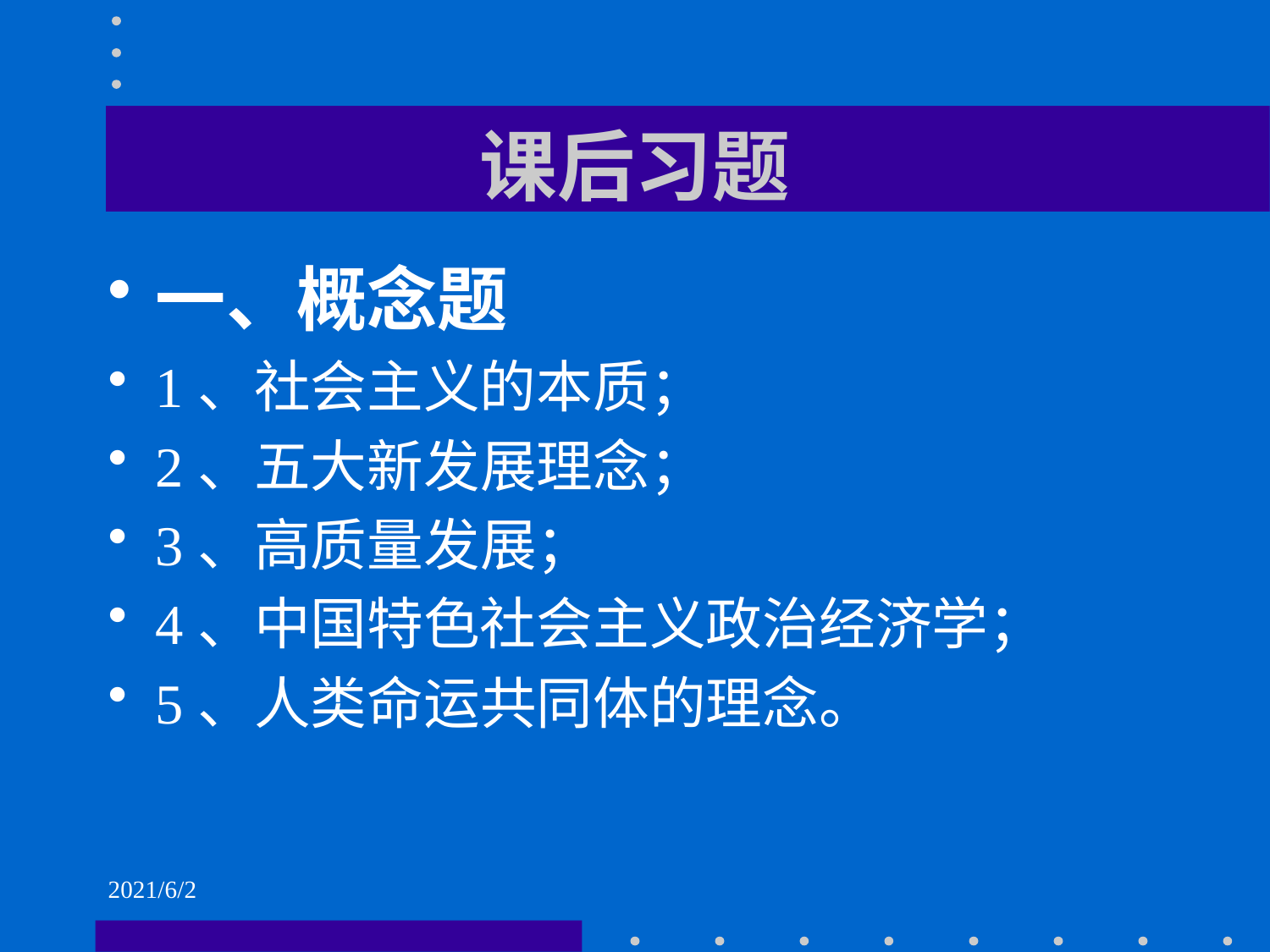

# 课后习题
一、概念题
1、社会主义的本质；
2、五大新发展理念；
3、高质量发展；
4、中国特色社会主义政治经济学；
5、人类命运共同体的理念。
2021/6/2